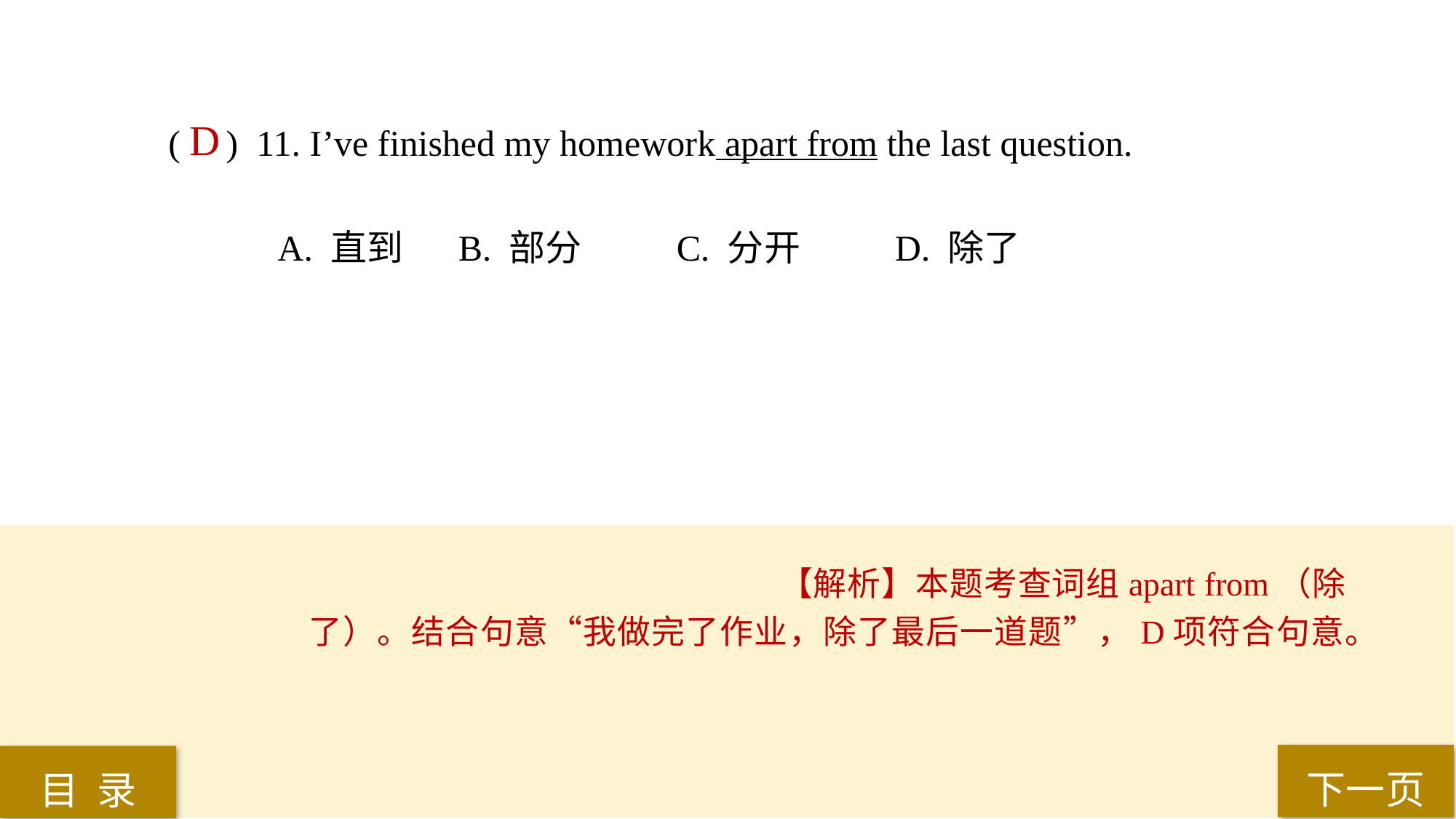

(     )  11. I’ve finished my homework apart from the last question.

A. 直到	 B. 部分	 C. 分开	 D. 除了
D
【解析】本题考查词组apart from（除了）。结合句意“我做完了作业，除了最后一道题”，D项符合句意。